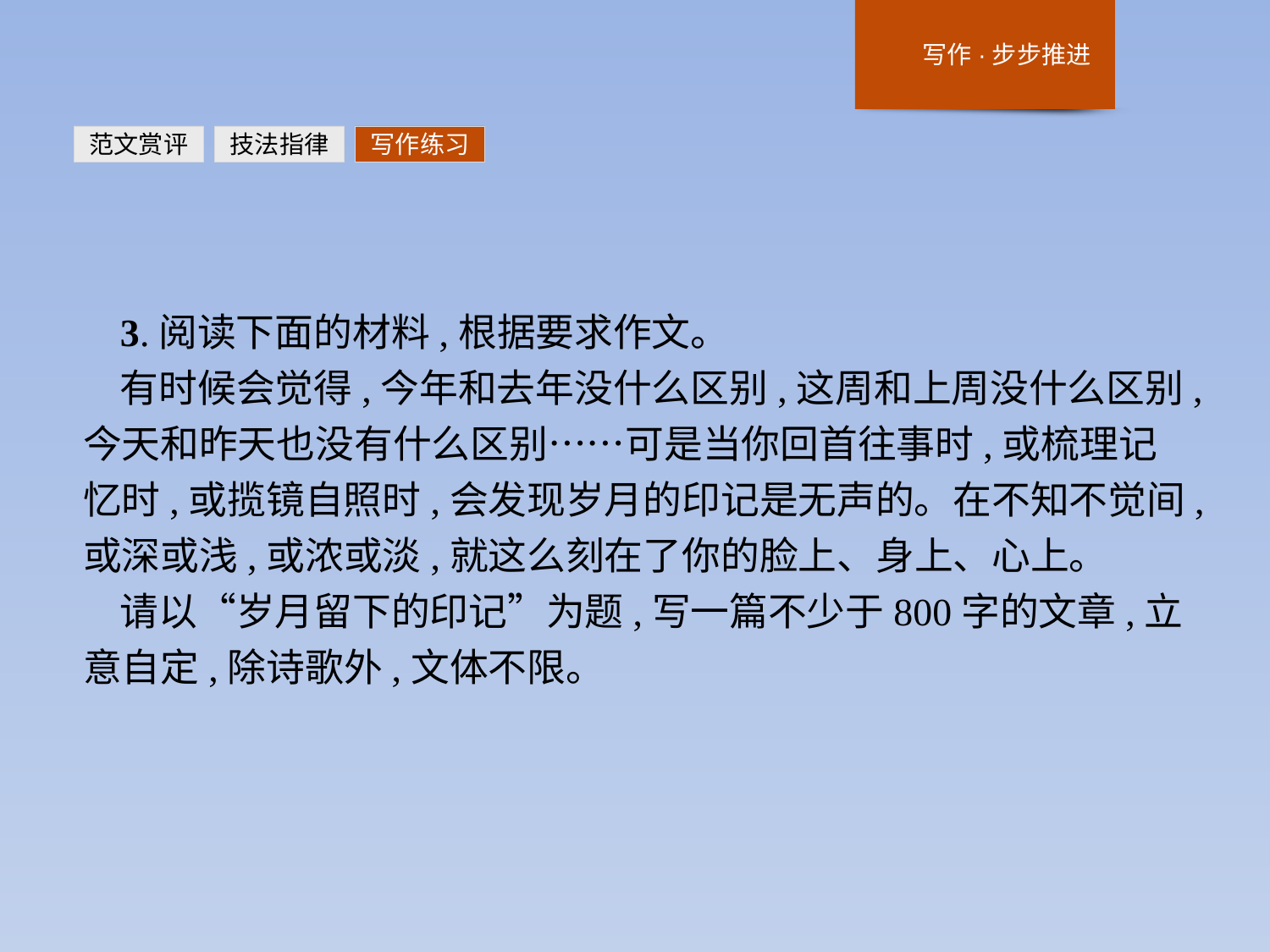

范文赏评
技法指律
写作练习
3.阅读下面的材料,根据要求作文。
有时候会觉得,今年和去年没什么区别,这周和上周没什么区别,今天和昨天也没有什么区别……可是当你回首往事时,或梳理记忆时,或揽镜自照时,会发现岁月的印记是无声的。在不知不觉间,或深或浅,或浓或淡,就这么刻在了你的脸上、身上、心上。
请以“岁月留下的印记”为题,写一篇不少于800字的文章,立意自定,除诗歌外,文体不限。